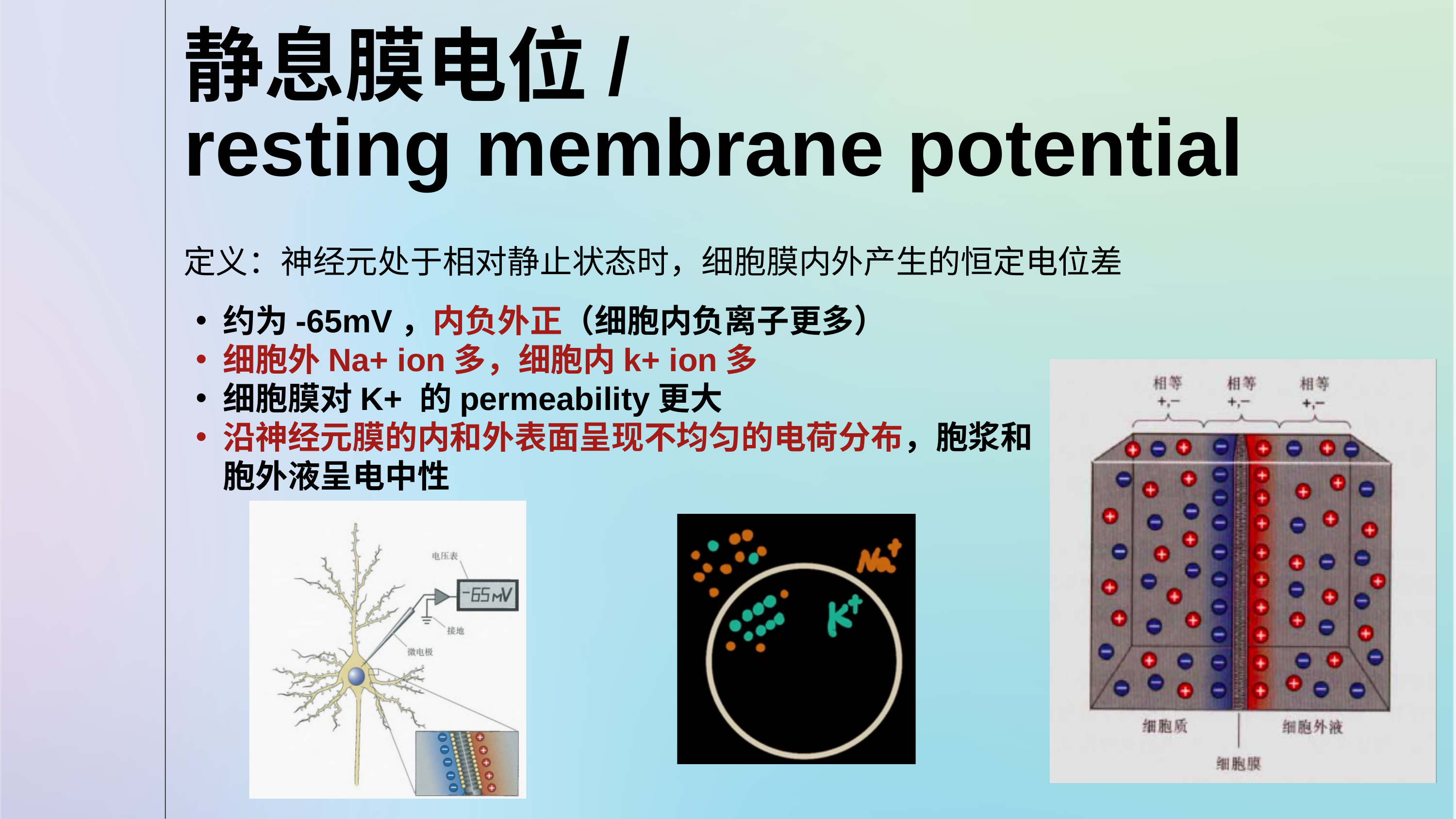

静息膜电位/
resting membrane potential
定义：神经元处于相对静止状态时，细胞膜内外产生的恒定电位差
约为-65mV，内负外正（细胞内负离子更多）
细胞外Na+ ion多，细胞内k+ ion多
细胞膜对K+ 的permeability更大
沿神经元膜的内和外表面呈现不均匀的电荷分布，胞浆和胞外液呈电中性